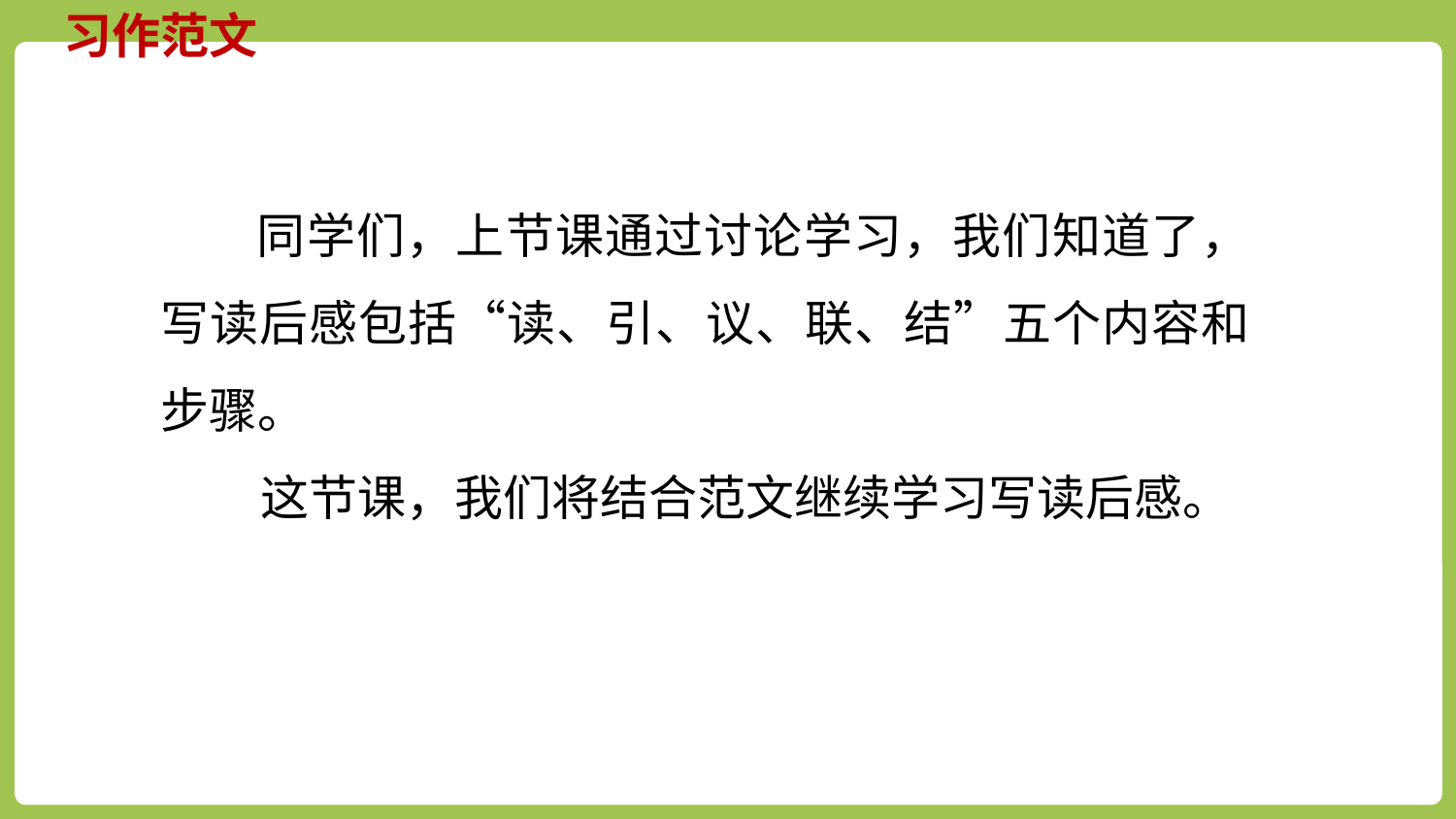

习作范文
    同学们，上节课通过讨论学习，我们知道了，写读后感包括“读、引、议、联、结”五个内容和步骤。
     这节课，我们将结合范文继续学习写读后感。